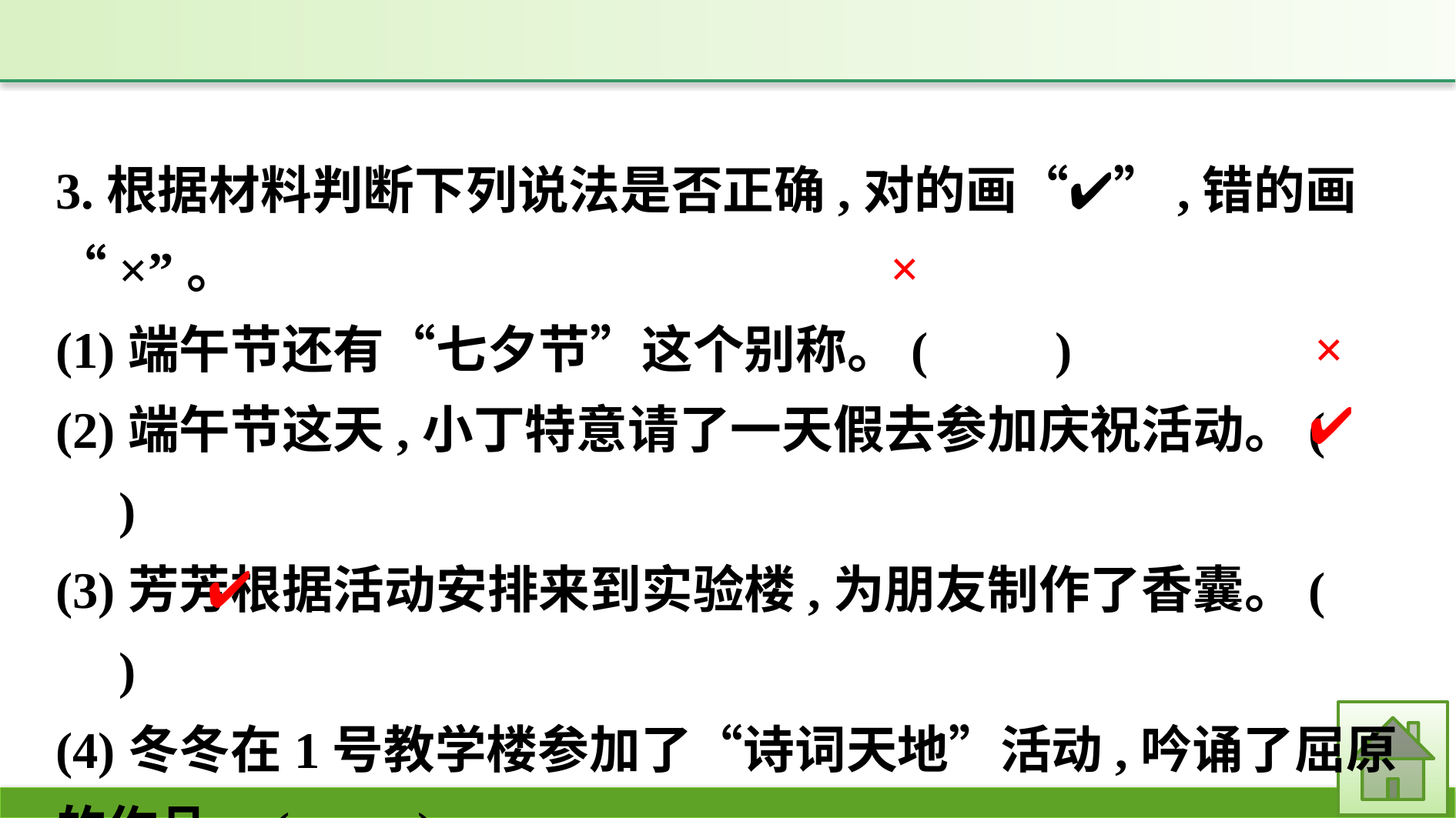

3.根据材料判断下列说法是否正确,对的画“✔”,错的画“×”。
(1)端午节还有“七夕节”这个别称。(　　)
(2)端午节这天,小丁特意请了一天假去参加庆祝活动。(　　)
(3)芳芳根据活动安排来到实验楼,为朋友制作了香囊。(　　)
(4)冬冬在1号教学楼参加了“诗词天地”活动,吟诵了屈原的作品。(　　)
×
×
✔
✔